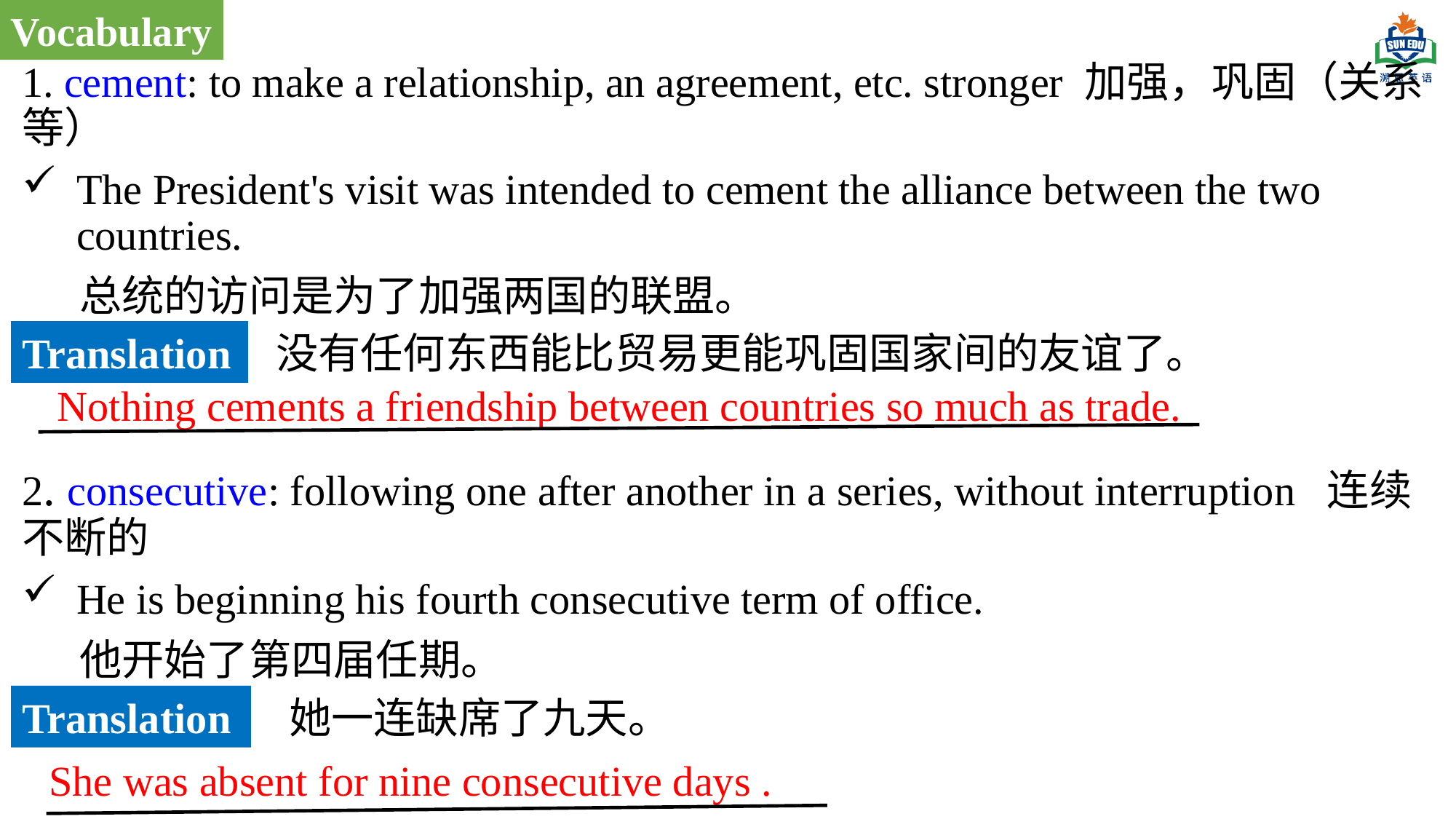

Vocabulary
1. cement: to make a relationship, an agreement, etc. stronger 加强，巩固（关系等）
The President's visit was intended to cement the alliance between the two countries.
     总统的访问是为了加强两国的联盟。

2. consecutive: following one after another in a series, without interruption  连续不断的
He is beginning his fourth consecutive term of office.
     他开始了第四届任期。
Translation
没有任何东西能比贸易更能巩固国家间的友谊了。
Nothing cements a friendship between countries so much as trade.
Translation
她一连缺席了九天。
She was absent for nine consecutive days .